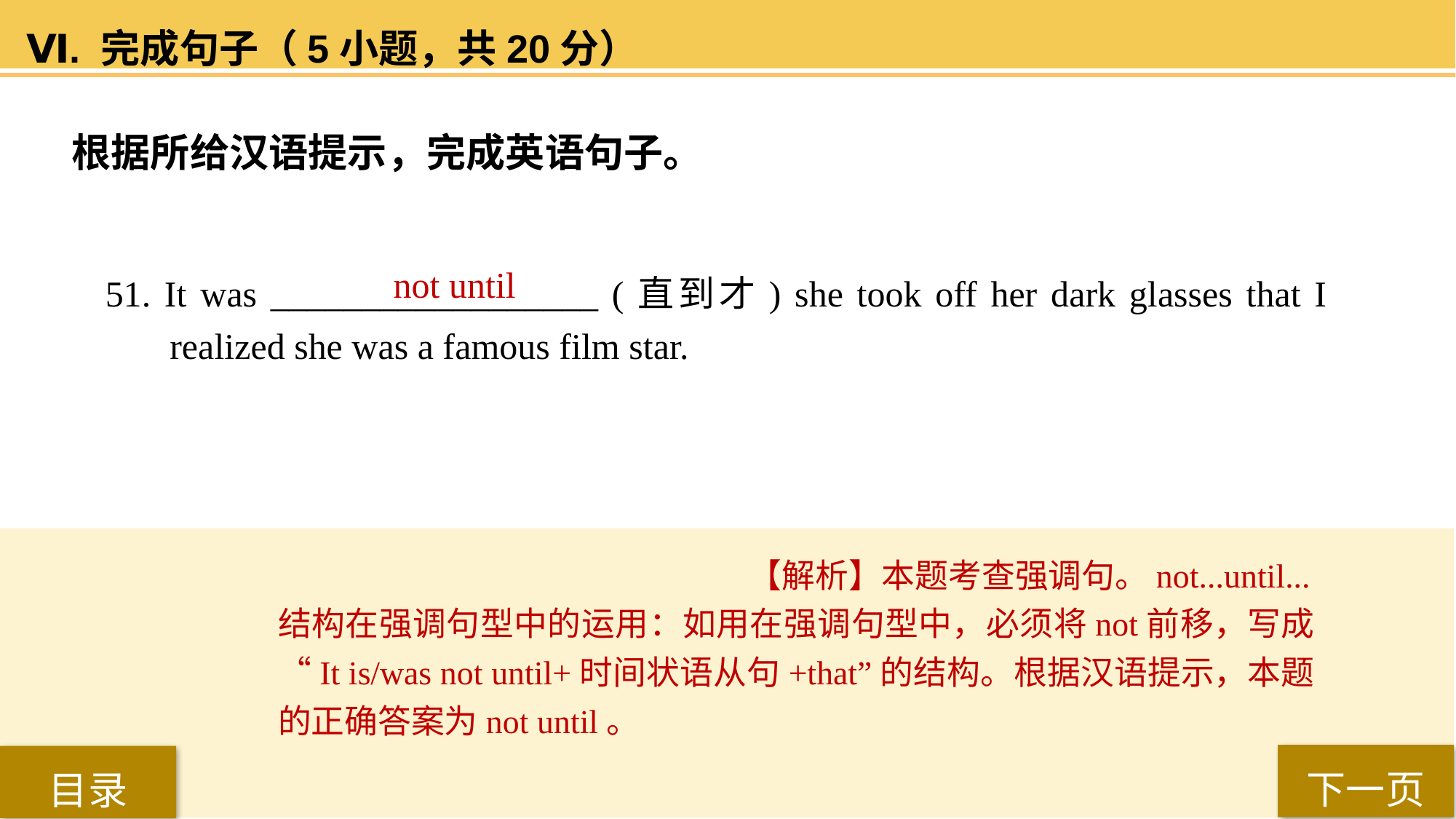

Ⅵ. 完成句子（5小题，共20分）
根据所给汉语提示，完成英语句子。
51. It was __________________ (直到才) she took off her dark glasses that I realized she was a famous film star.
not until
【解析】本题考查强调句。not...until...结构在强调句型中的运用：如用在强调句型中，必须将not前移，写成“It is/was not until+时间状语从句+that”的结构。根据汉语提示，本题的正确答案为not until。